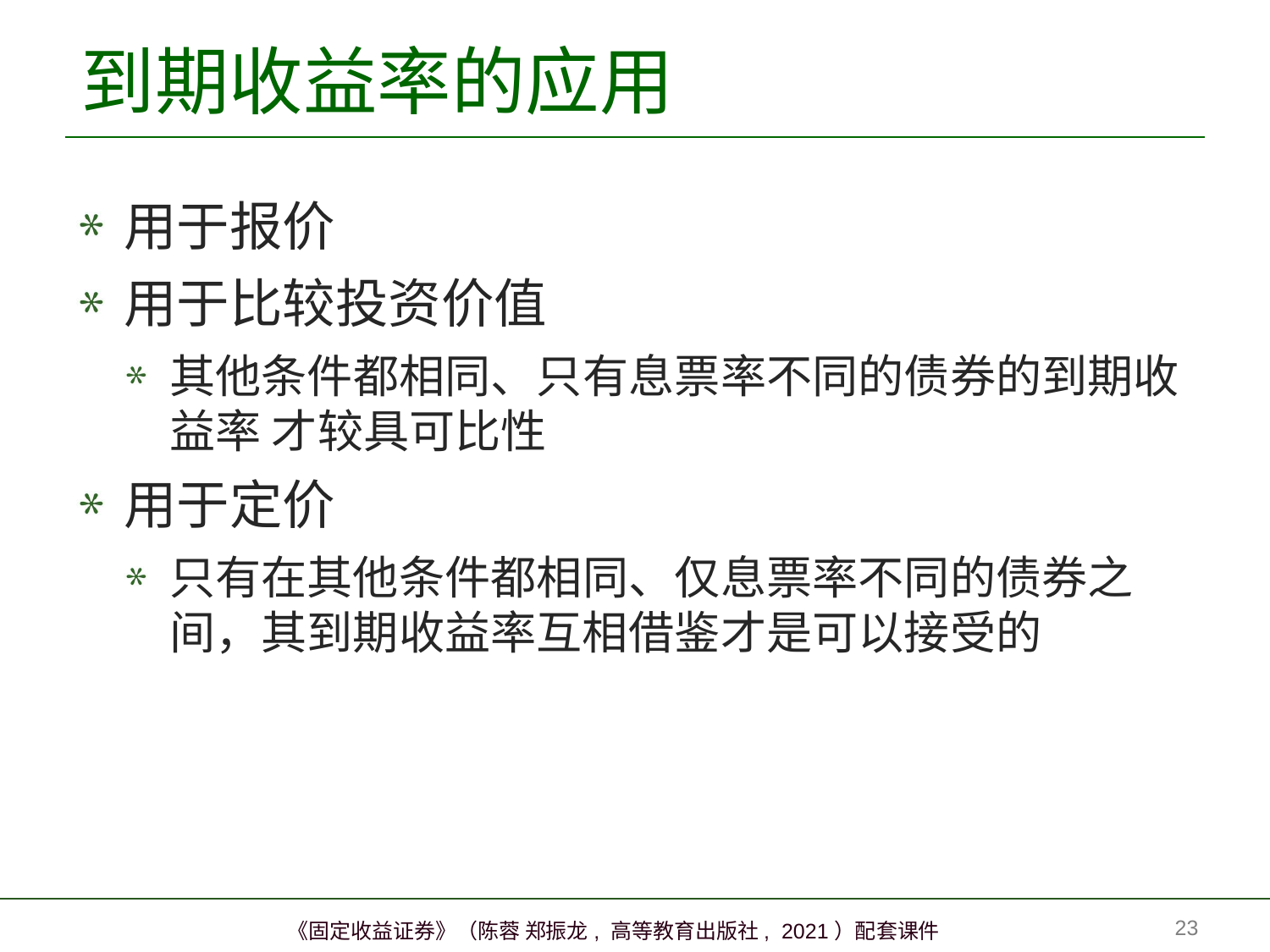

# 到期收益率的应用
用于报价
用于比较投资价值
其他条件都相同、只有息票率不同的债券的到期收益率 才较具可比性
用于定价
只有在其他条件都相同、仅息票率不同的债券之间，其到期收益率互相借鉴才是可以接受的

23